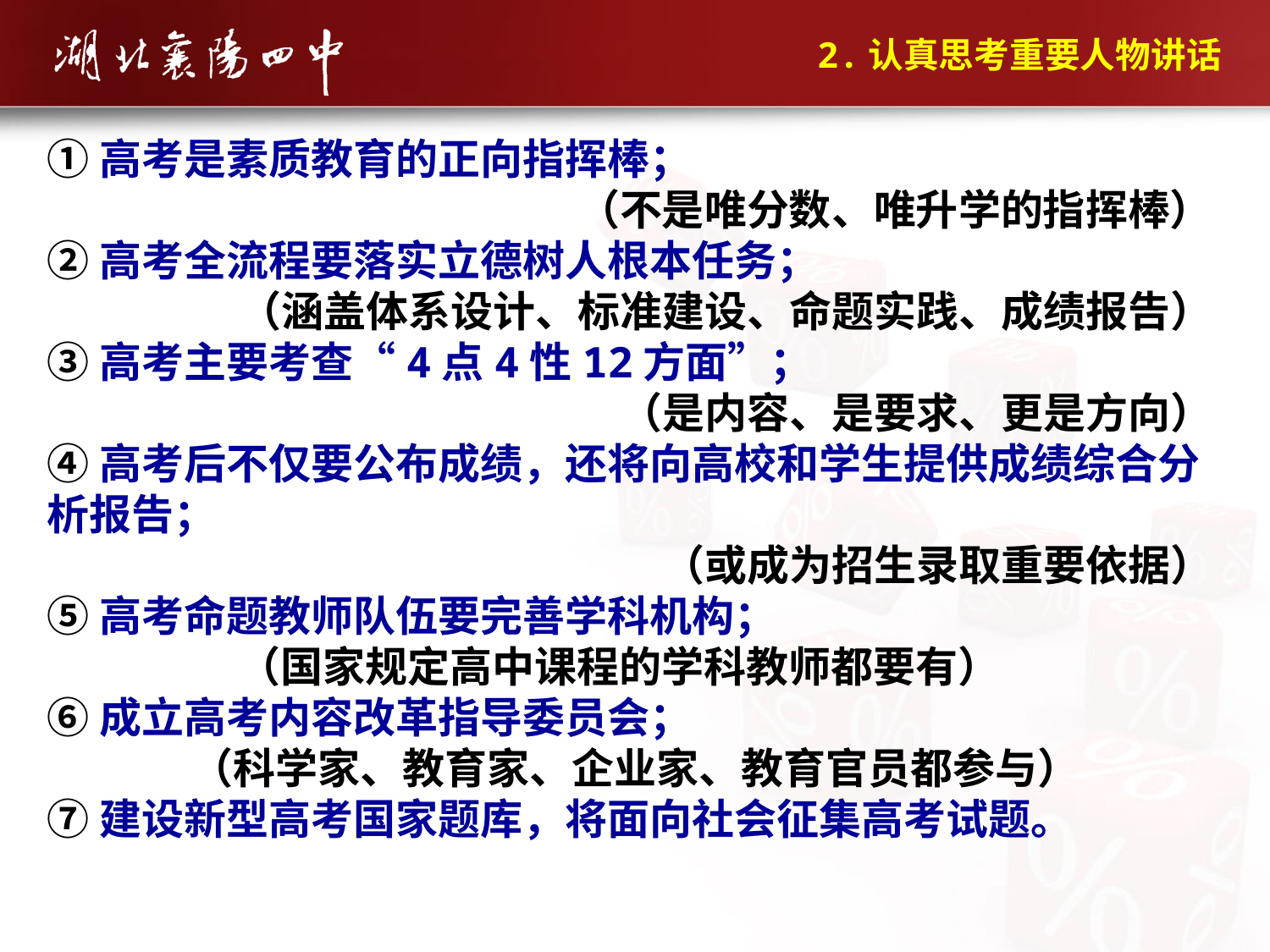

2.认真思考重要人物讲话
①高考是素质教育的正向指挥棒；
（不是唯分数、唯升学的指挥棒）
②高考全流程要落实立德树人根本任务；
（涵盖体系设计、标准建设、命题实践、成绩报告）
③高考主要考查“4点4性12方面”；
（是内容、是要求、更是方向）
④高考后不仅要公布成绩，还将向高校和学生提供成绩综合分析报告；
（或成为招生录取重要依据）
⑤高考命题教师队伍要完善学科机构；
                   （国家规定高中课程的学科教师都要有）
⑥成立高考内容改革指导委员会；
              （科学家、教育家、企业家、教育官员都参与）
⑦建设新型高考国家题库，将面向社会征集高考试题。